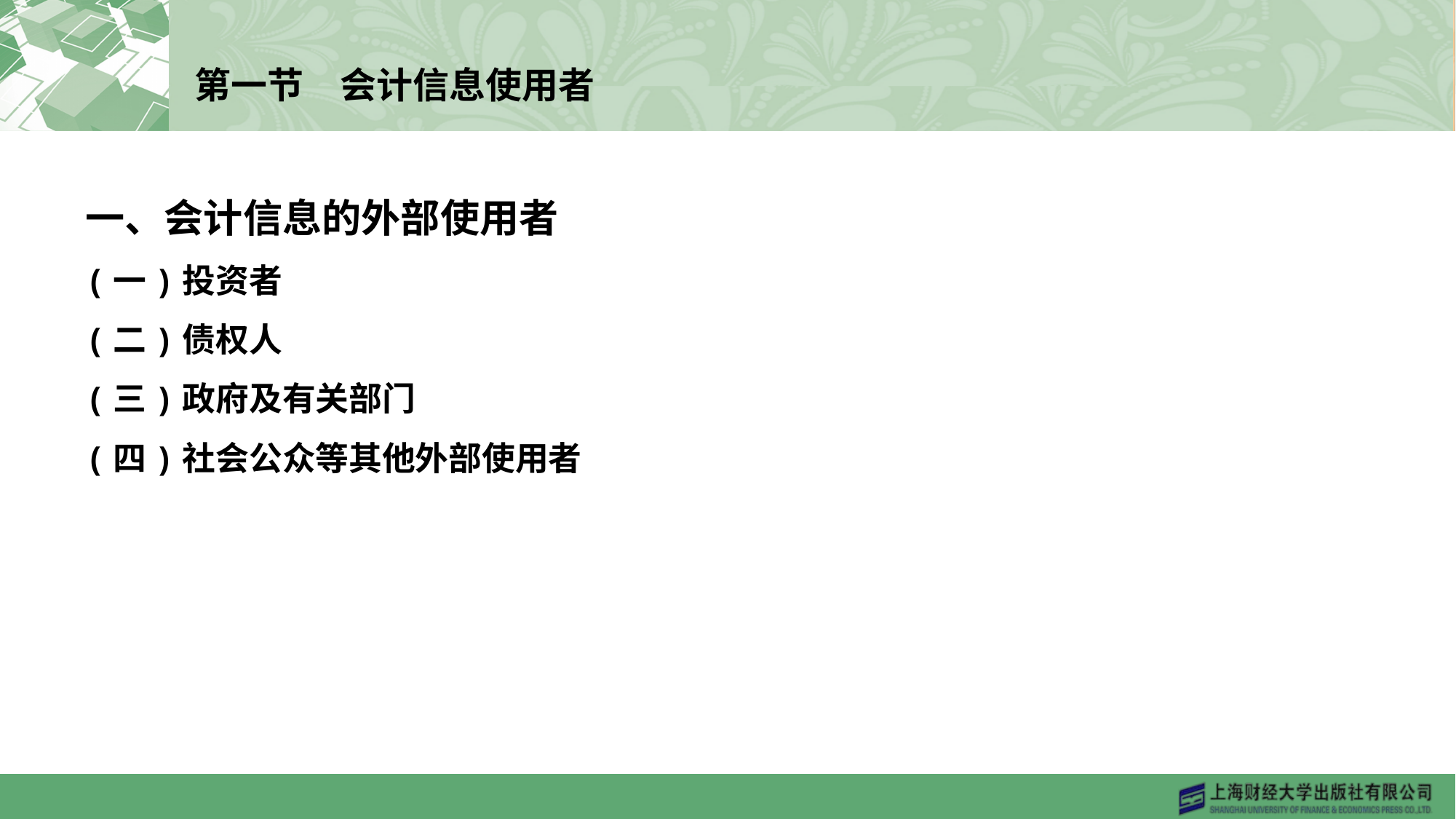

# 第一节　会计信息使用者
一、会计信息的外部使用者
(一)投资者
(二)债权人
(三)政府及有关部门
(四)社会公众等其他外部使用者